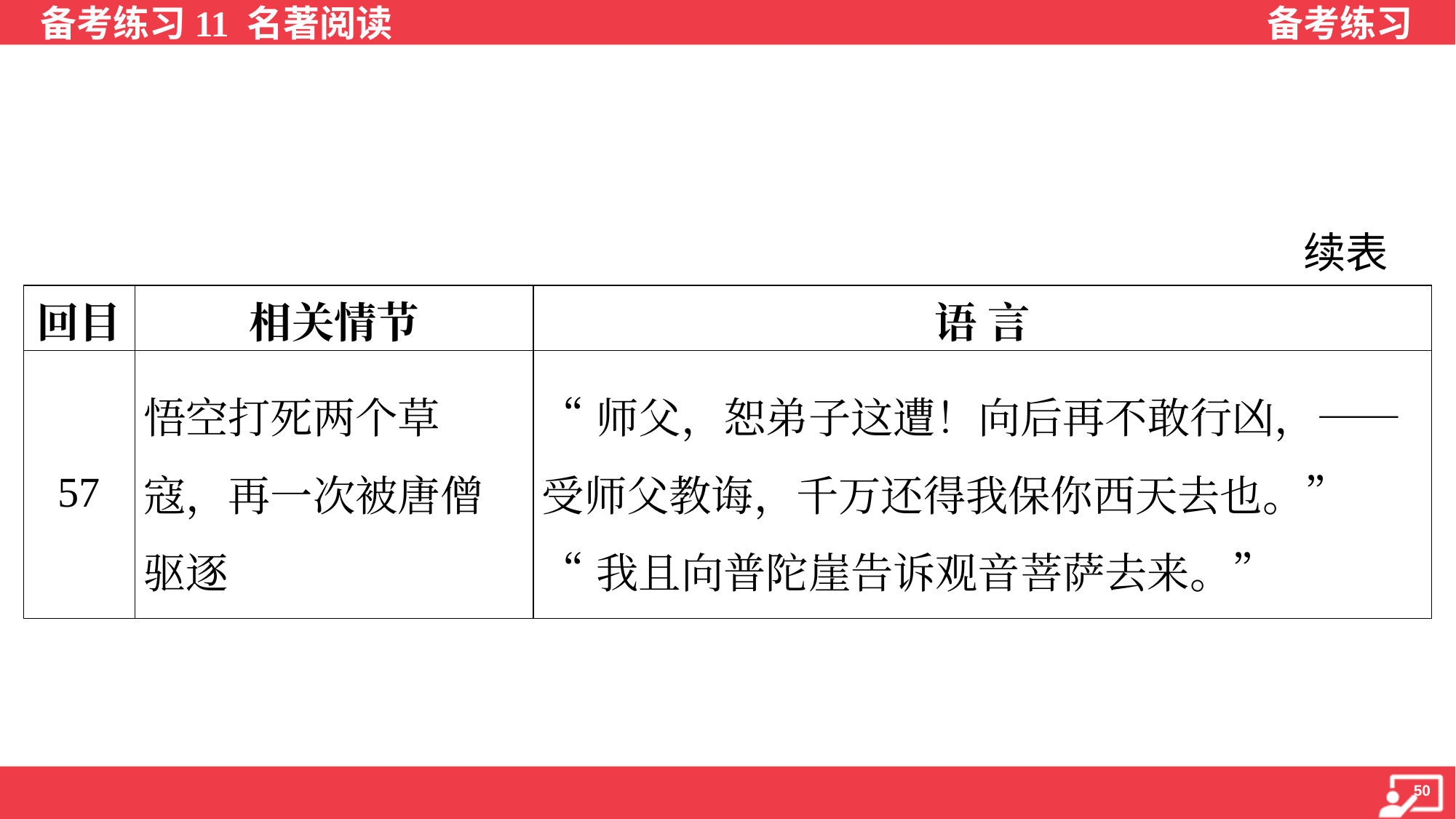

续表
| 回目 | 相关情节 | 语 言 |
| --- | --- | --- |
| 57 | 悟空打死两个草寇，再一次被唐僧驱逐 | “师父，恕弟子这遭！向后再不敢行凶，——受师父教诲，千万还得我保你西天去也。” “我且向普陀崖告诉观音菩萨去来。” |